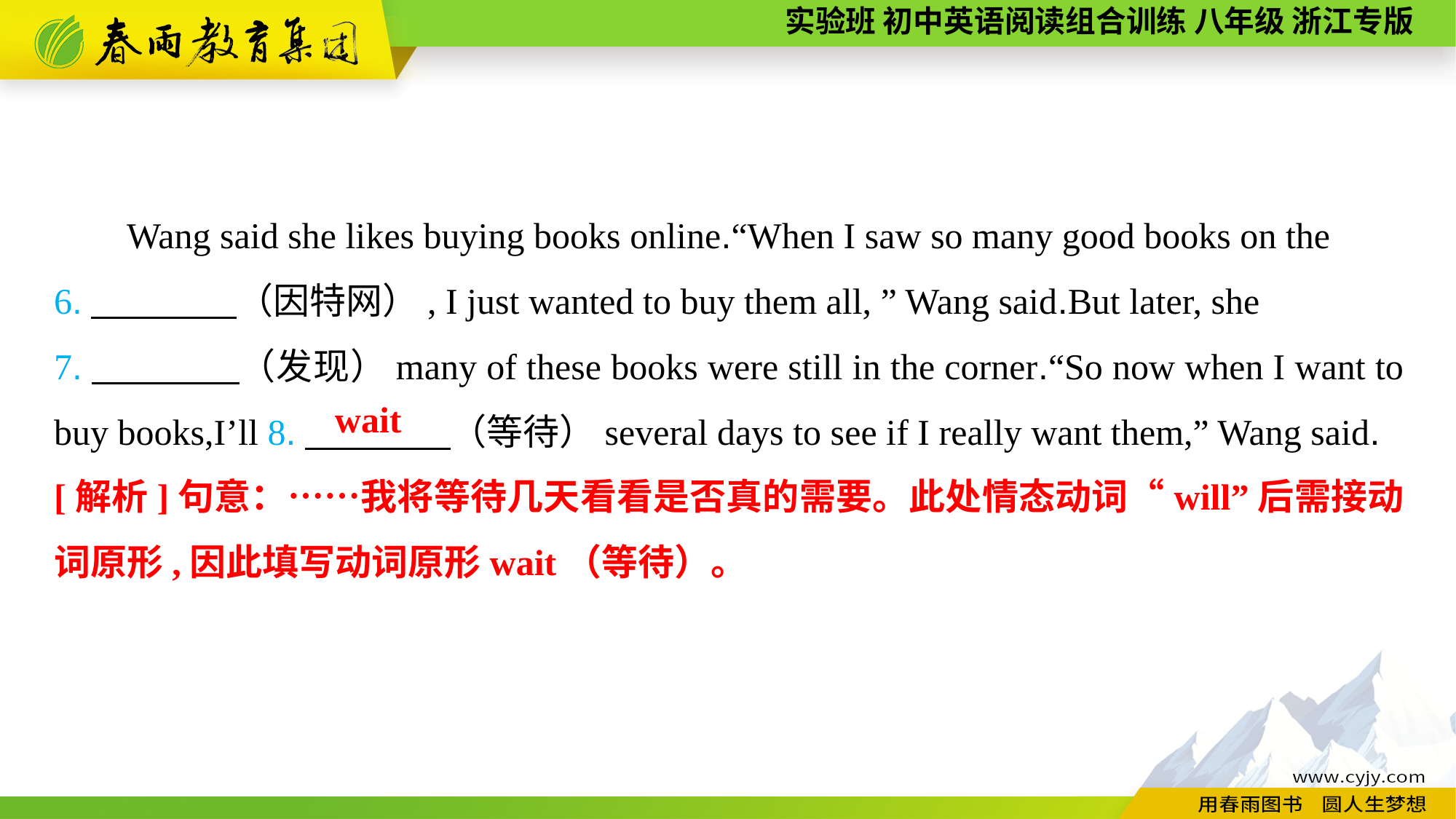

Wang said she likes buying books online.“When I saw so many good books on the
6.　　　　（因特网）, I just wanted to buy them all, ” Wang said.But later, she
7.　　　　（发现）many of these books were still in the corner.“So now when I want to buy books,I’ll 8.　　　　（等待）several days to see if I really want them,” Wang said.
wait
[解析]句意：……我将等待几天看看是否真的需要。此处情态动词“will”后需接动词原形,因此填写动词原形wait（等待）。